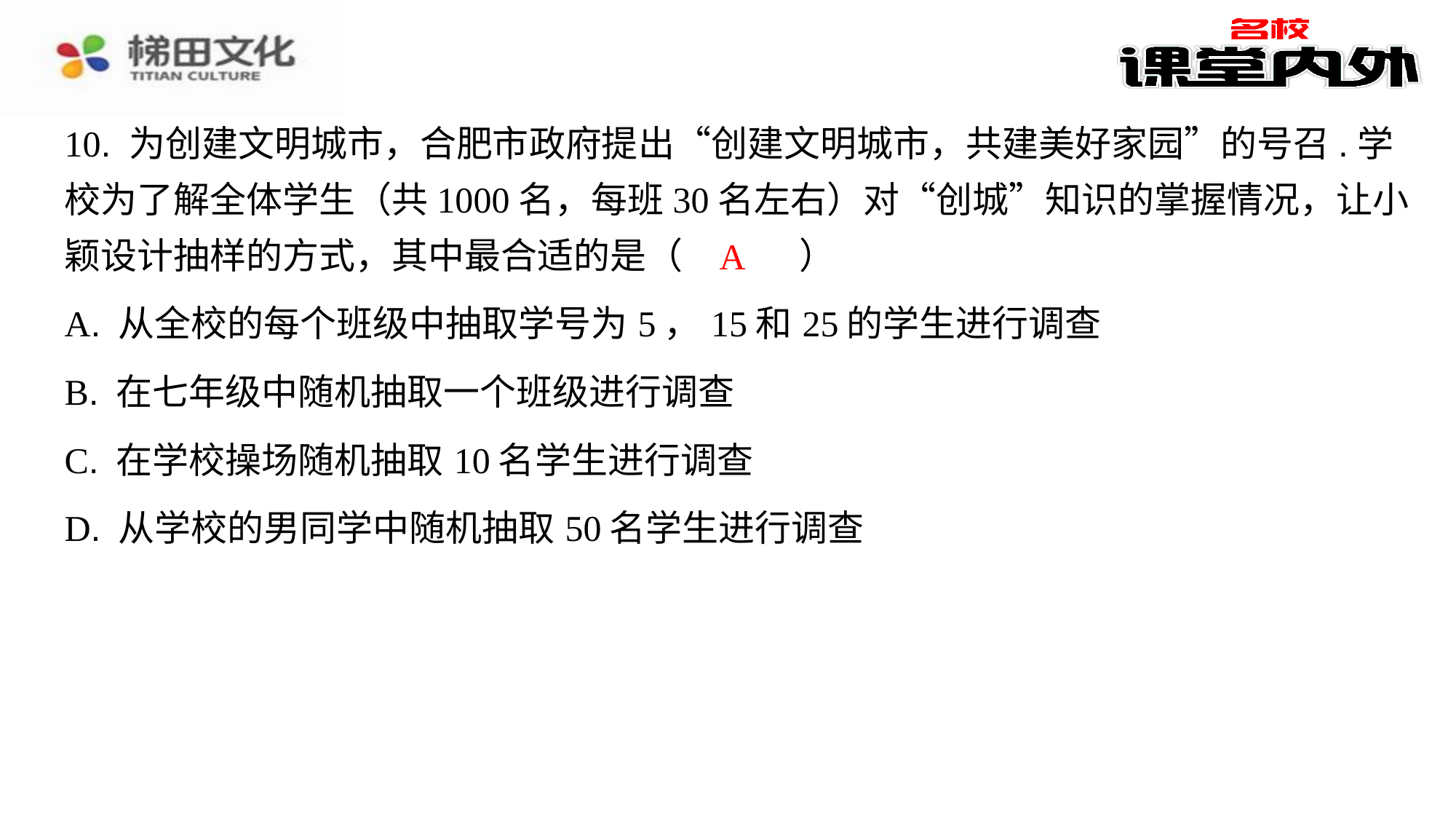

10. 为创建文明城市，合肥市政府提出“创建文明城市，共建美好家园”的号召.学
校为了解全体学生（共1000名，每班30名左右）对“创城”知识的掌握情况，让小
颖设计抽样的方式，其中最合适的是（　A　）
A
| A. 从全校的每个班级中抽取学号为5，15和25的学生进行调查 |
| --- |
| B. 在七年级中随机抽取一个班级进行调查 |
| C. 在学校操场随机抽取10名学生进行调查 |
| D. 从学校的男同学中随机抽取50名学生进行调查 |